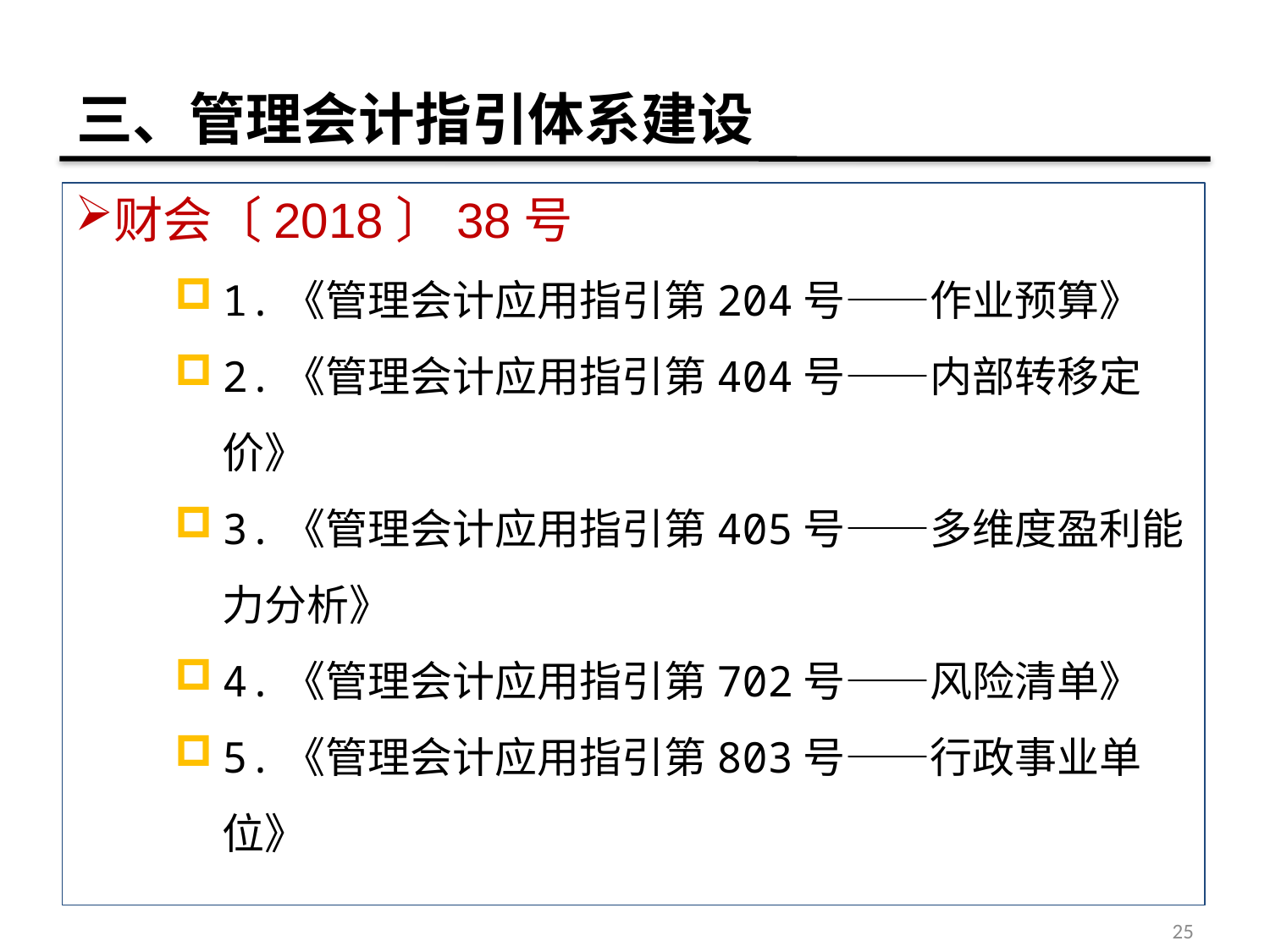

# 三、管理会计指引体系建设
财会〔2018〕38号
1.《管理会计应用指引第204号——作业预算》
2.《管理会计应用指引第404号——内部转移定价》
3.《管理会计应用指引第405号——多维度盈利能力分析》
4.《管理会计应用指引第702号——风险清单》
5.《管理会计应用指引第803号——行政事业单位》

25